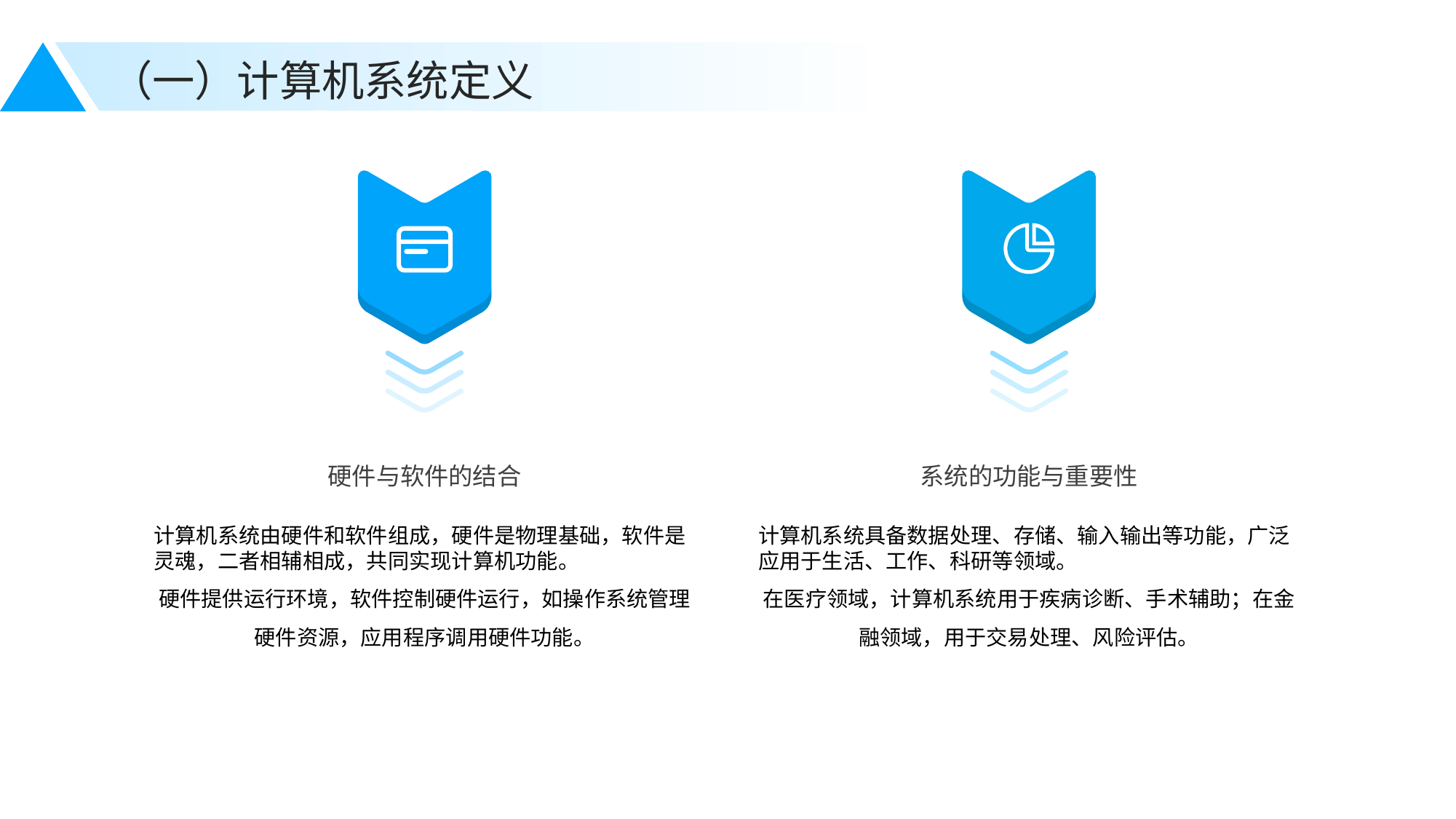

（一）计算机系统定义

硬件与软件的结合
系统的功能与重要性
计算机系统由硬件和软件组成，硬件是物理基础，软件是灵魂，二者相辅相成，共同实现计算机功能。
硬件提供运行环境，软件控制硬件运行，如操作系统管理硬件资源，应用程序调用硬件功能。
计算机系统具备数据处理、存储、输入输出等功能，广泛应用于生活、工作、科研等领域。
在医疗领域，计算机系统用于疾病诊断、手术辅助；在金融领域，用于交易处理、风险评估。